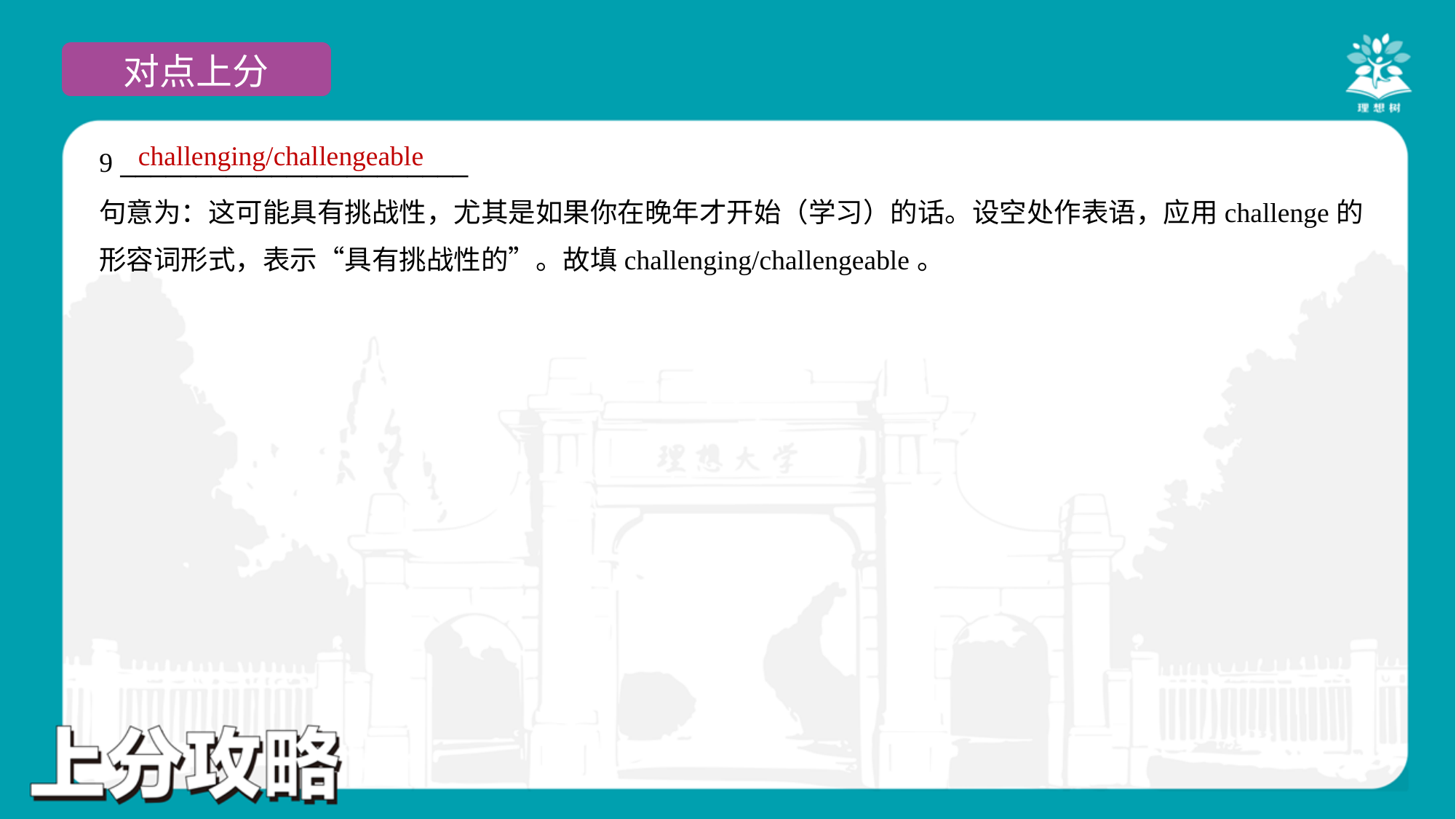

challenging/challengeable
9 _______________________
句意为：这可能具有挑战性，尤其是如果你在晚年才开始（学习）的话。设空处作表语，应用challenge的
形容词形式，表示“具有挑战性的”。故填challenging/challengeable。